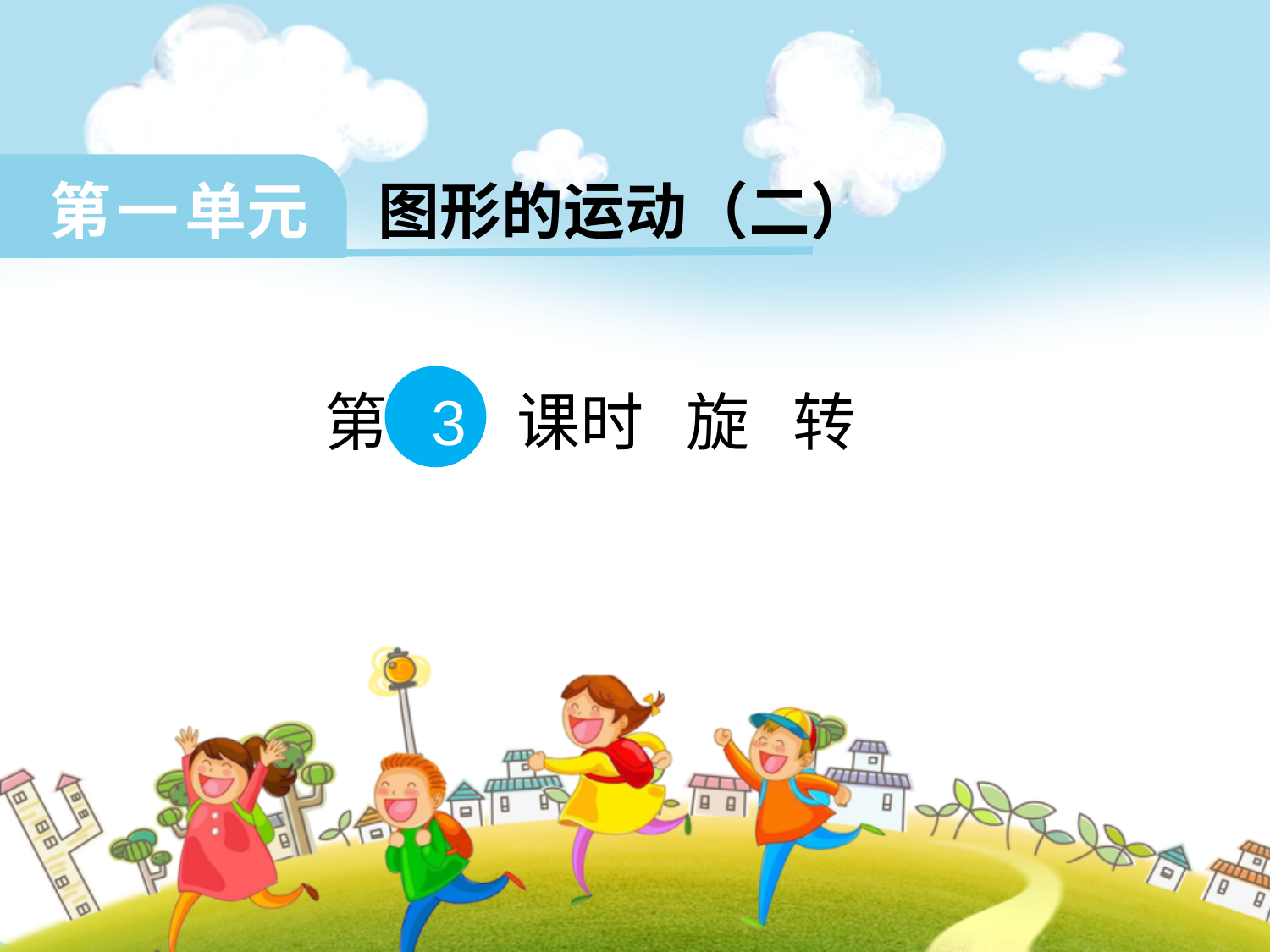

第 一 单元     图形的运动（二）

  第  3  课时   旋   转